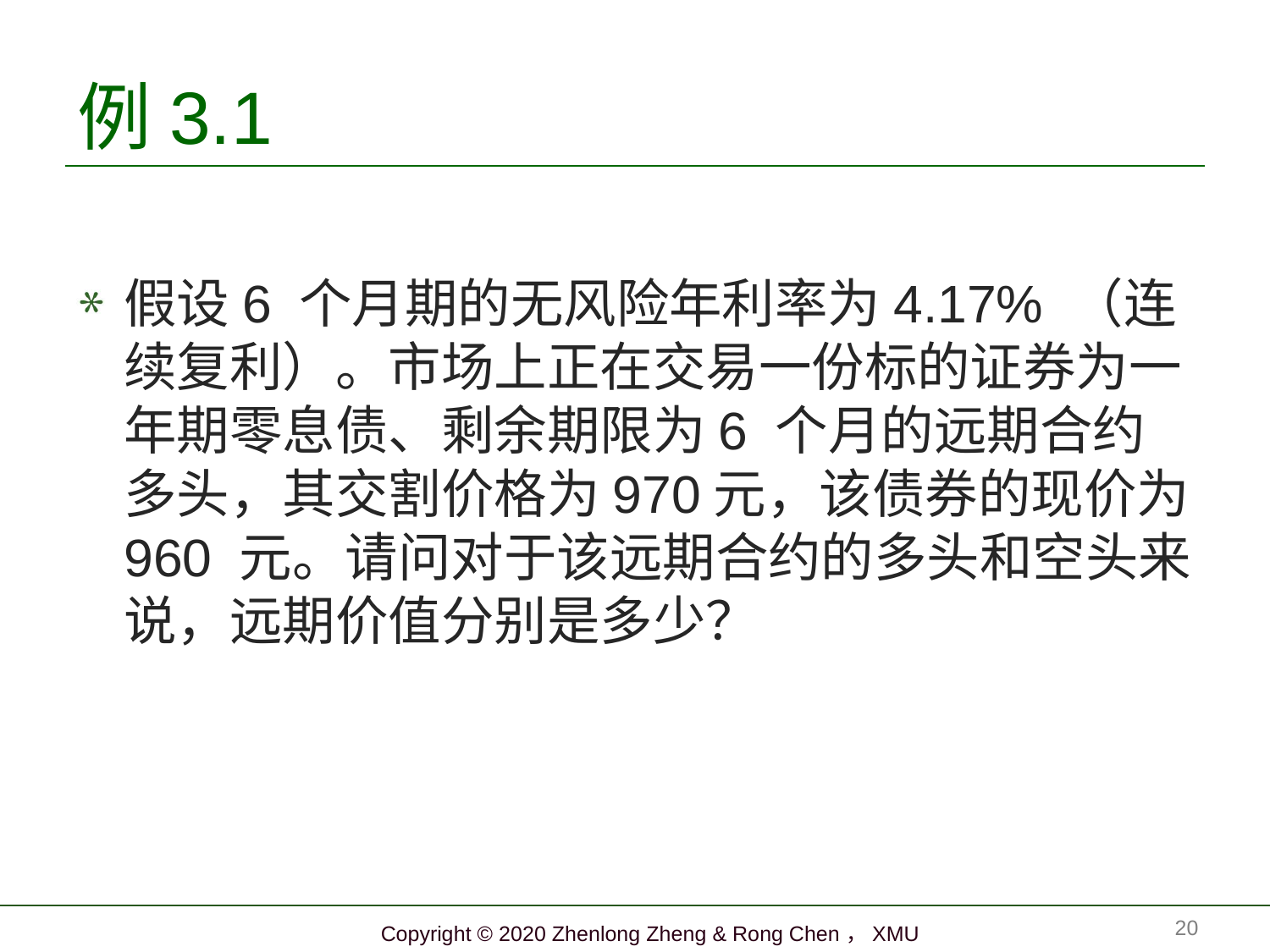

# 例3.1

假设6 个月期的无风险年利率为4.17% （连续复利）。市场上正在交易一份标的证券为一年期零息债、剩余期限为6 个月的远期合约多头，其交割价格为970元，该债券的现价为960 元。请问对于该远期合约的多头和空头来说，远期价值分别是多少？
20